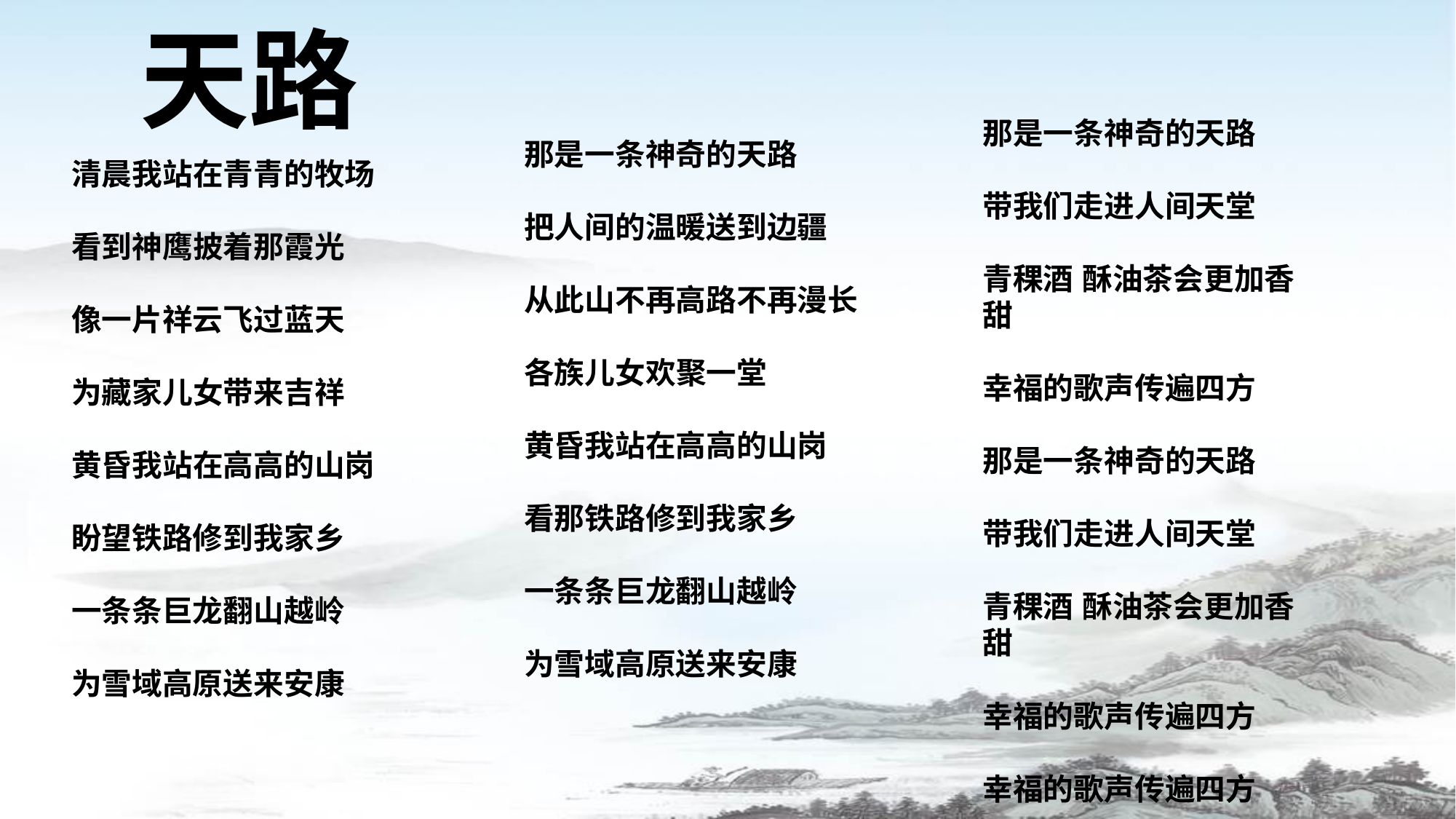

天路
那是一条神奇的天路

带我们走进人间天堂

青稞酒 酥油茶会更加香甜

幸福的歌声传遍四方

那是一条神奇的天路

带我们走进人间天堂

青稞酒 酥油茶会更加香甜

幸福的歌声传遍四方

幸福的歌声传遍四方
那是一条神奇的天路

把人间的温暖送到边疆

从此山不再高路不再漫长

各族儿女欢聚一堂

黄昏我站在高高的山岗

看那铁路修到我家乡

一条条巨龙翻山越岭

为雪域高原送来安康

清晨我站在青青的牧场

看到神鹰披着那霞光

像一片祥云飞过蓝天

为藏家儿女带来吉祥

黄昏我站在高高的山岗

盼望铁路修到我家乡

一条条巨龙翻山越岭

为雪域高原送来安康